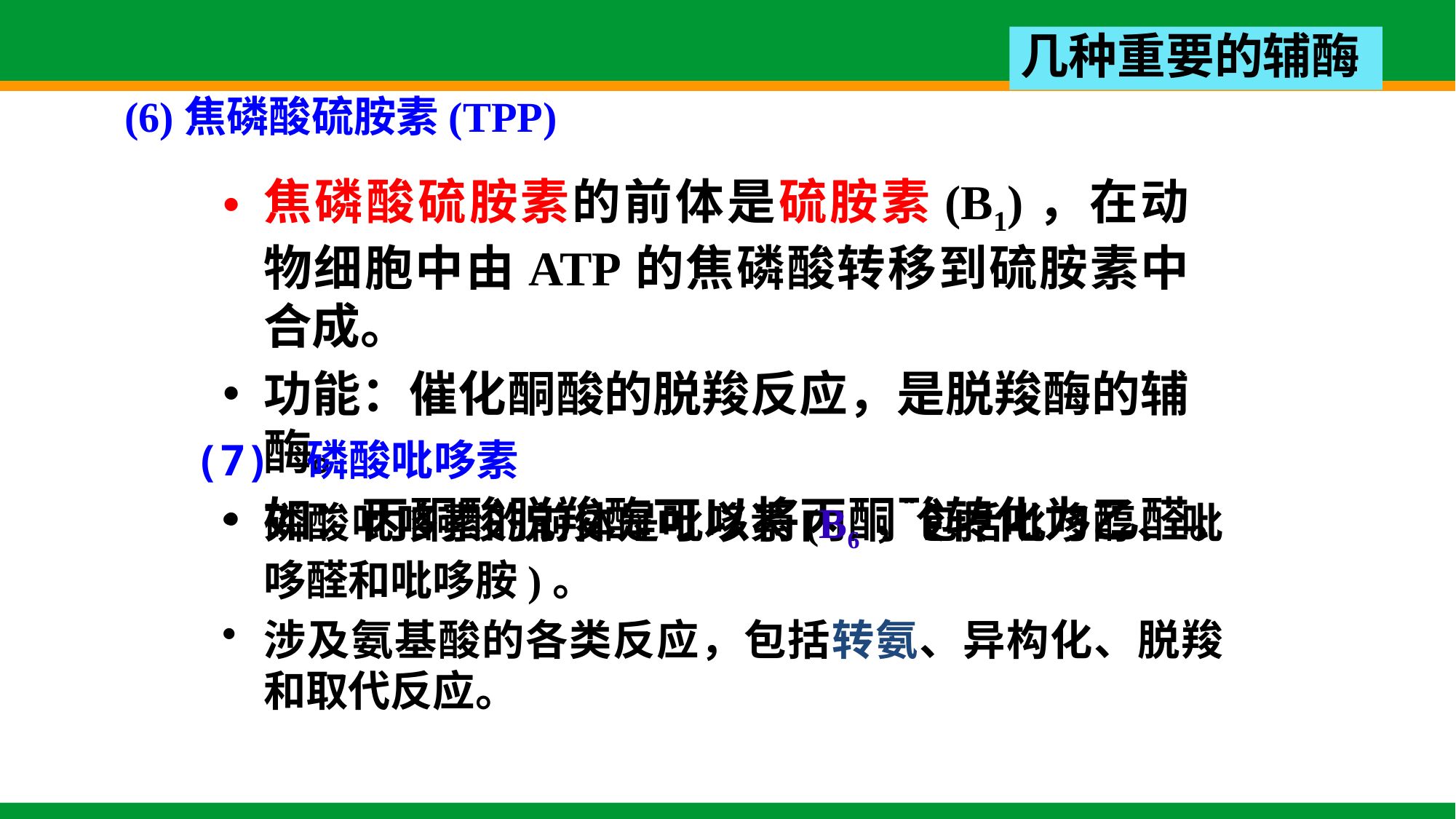

几种重要的辅酶
(6)焦磷酸硫胺素(TPP)
焦磷酸硫胺素的前体是硫胺素(B1)，在动物细胞中由ATP的焦磷酸转移到硫胺素中合成。
功能：催化酮酸的脱羧反应，是脱羧酶的辅酶。
如：丙酮酸脱羧酶可以将丙酮酸转化为乙醛。

(7) 磷酸吡哆素
磷酸吡哆素的前体是吡哆素(B6，包括吡哆醇、吡哆醛和吡哆胺)。
涉及氨基酸的各类反应，包括转氨、异构化、脱羧和取代反应。